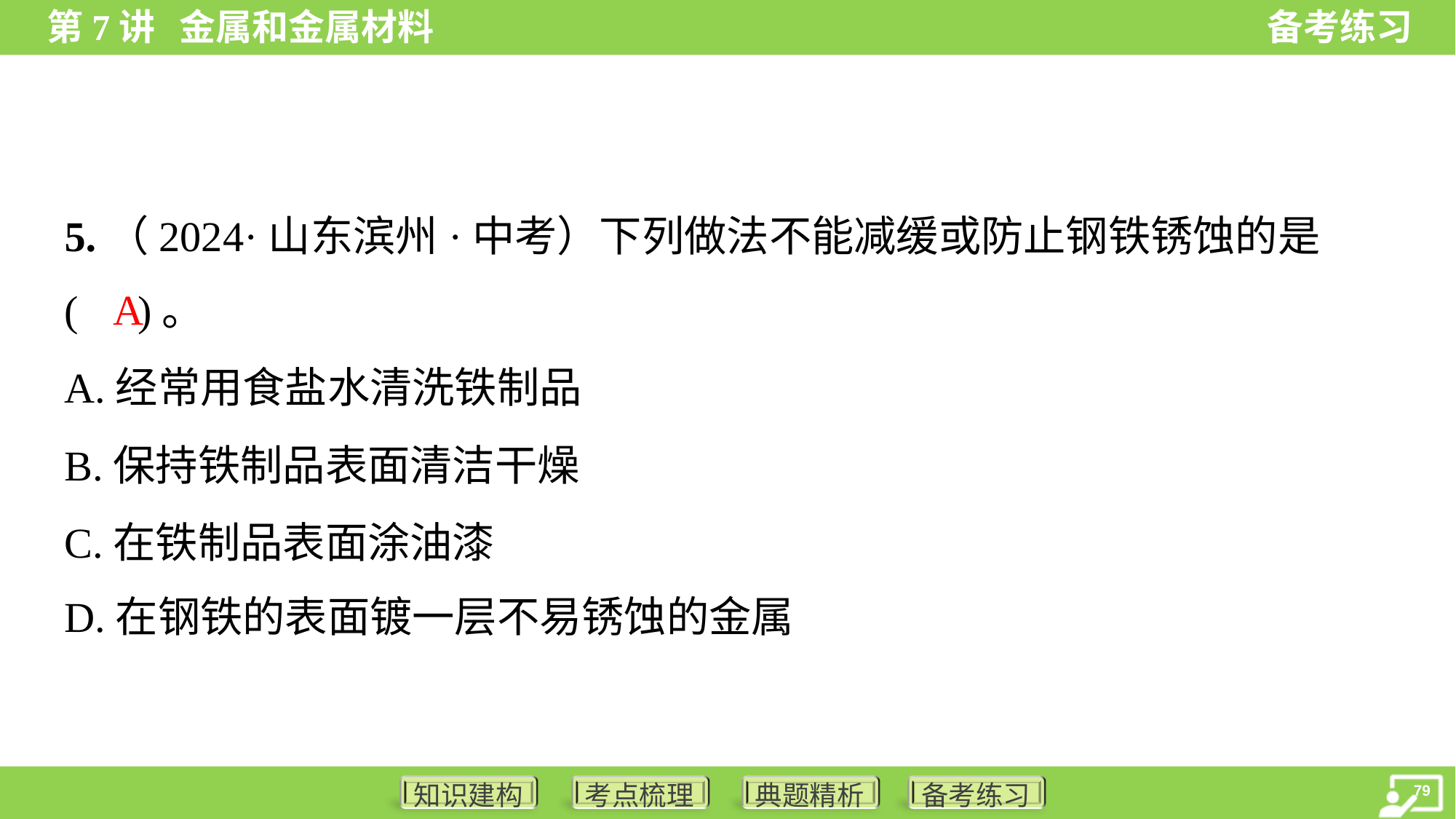

5.（2024·山东滨州·中考）下列做法不能减缓或防止钢铁锈蚀的是
(     )。
A
A.经常用食盐水清洗铁制品
B.保持铁制品表面清洁干燥
C.在铁制品表面涂油漆
D.在钢铁的表面镀一层不易锈蚀的金属